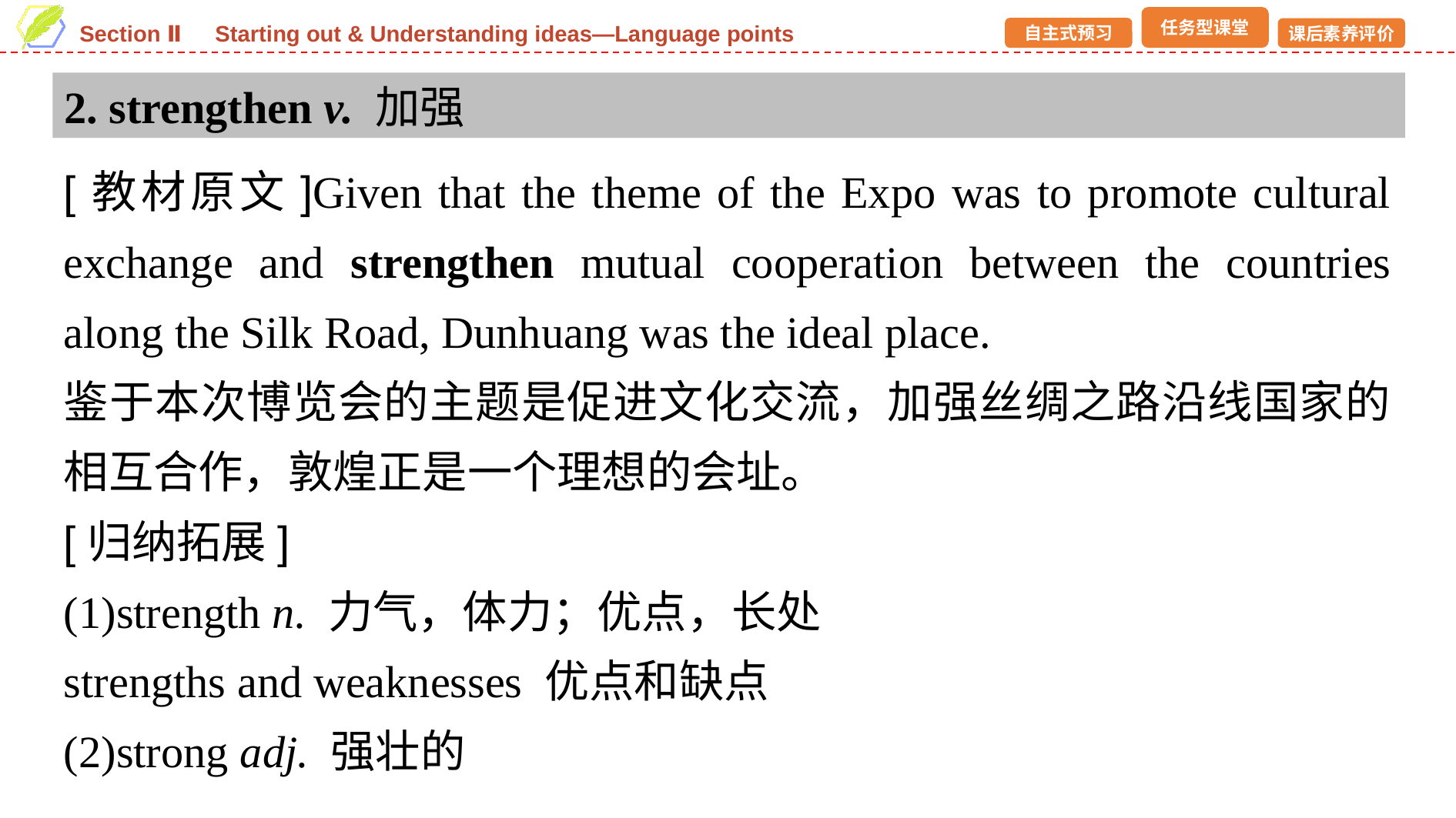

2. strengthen v. 加强
[教材原文]Given that the theme of the Expo was to promote cultural exchange and strengthen mutual cooperation between the countries along the Silk Road, Dunhuang was the ideal place.
鉴于本次博览会的主题是促进文化交流，加强丝绸之路沿线国家的相互合作，敦煌正是一个理想的会址。
[归纳拓展]
(1)strength n. 力气，体力；优点，长处
strengths and weaknesses 优点和缺点
(2)strong adj. 强壮的